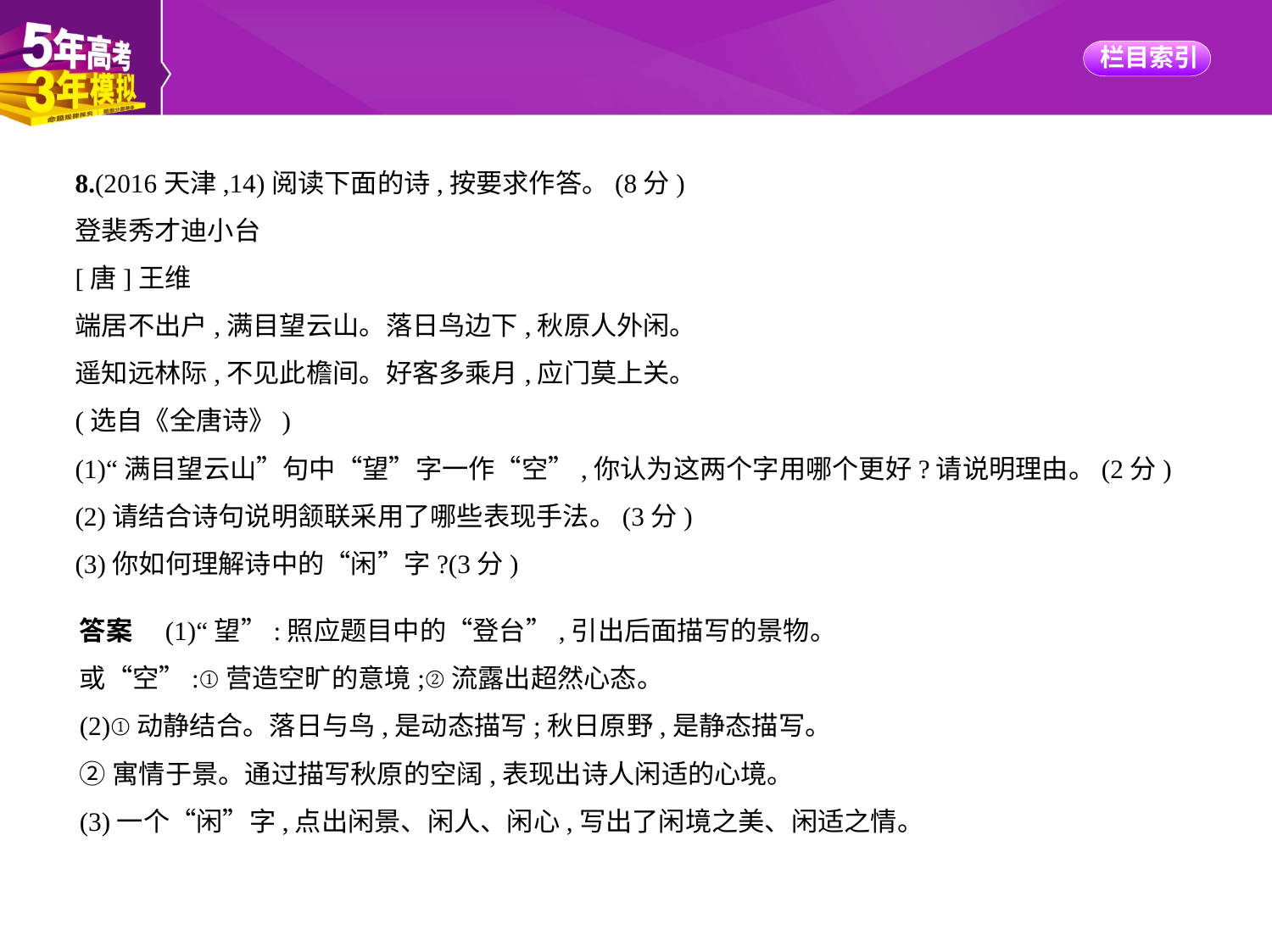

8.(2016天津,14)阅读下面的诗,按要求作答。(8分)
登裴秀才迪小台
[唐]王维
端居不出户,满目望云山。落日鸟边下,秋原人外闲。
遥知远林际,不见此檐间。好客多乘月,应门莫上关。
(选自《全唐诗》)
(1)“满目望云山”句中“望”字一作“空”,你认为这两个字用哪个更好?请说明理由。(2分)
(2)请结合诗句说明颔联采用了哪些表现手法。(3分)
(3)你如何理解诗中的“闲”字?(3分)
答案　(1)“望”:照应题目中的“登台”,引出后面描写的景物。
或“空”:①营造空旷的意境;②流露出超然心态。
(2)①动静结合。落日与鸟,是动态描写;秋日原野,是静态描写。
②寓情于景。通过描写秋原的空阔,表现出诗人闲适的心境。
(3)一个“闲”字,点出闲景、闲人、闲心,写出了闲境之美、闲适之情。